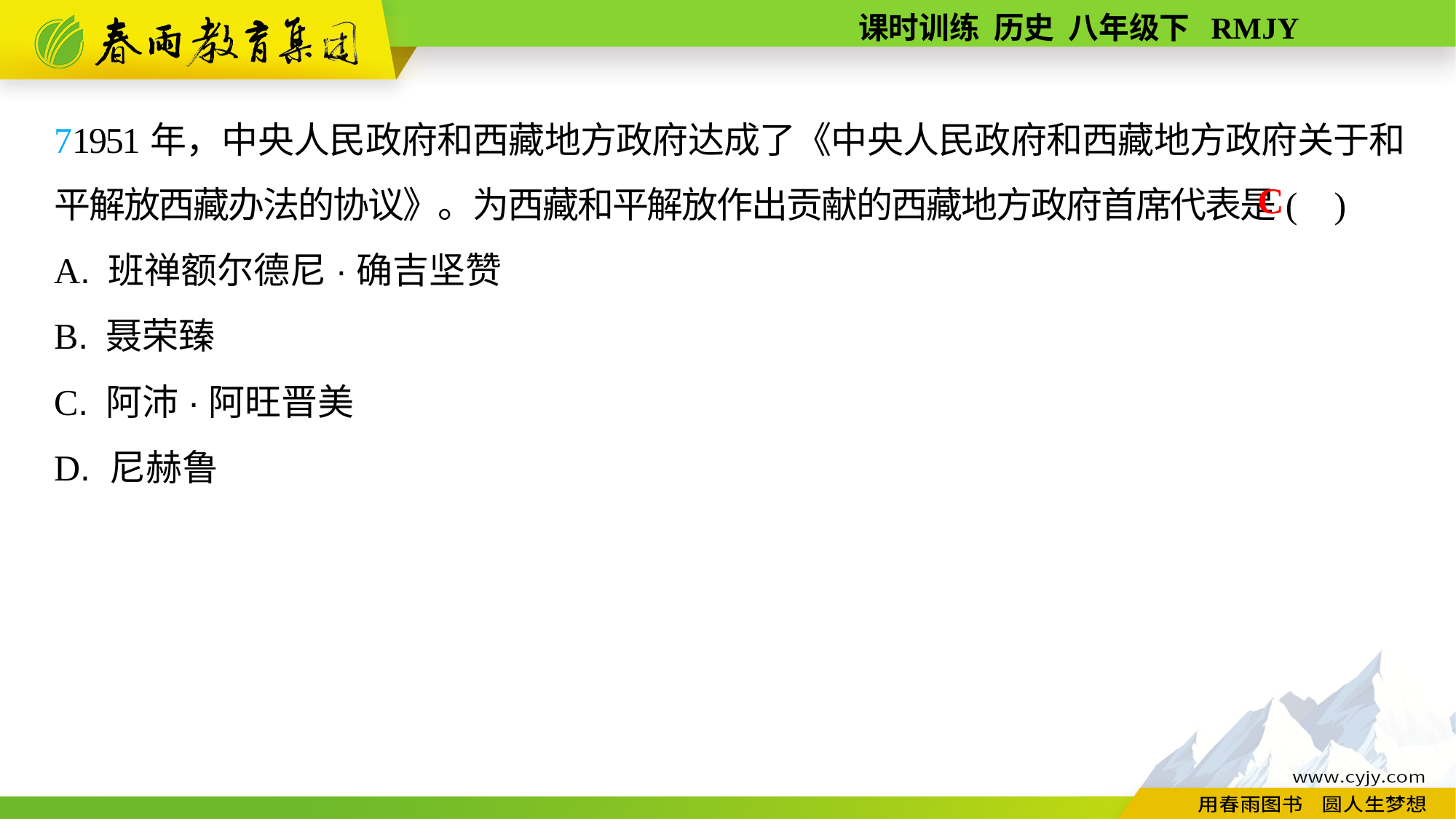

71951年，中央人民政府和西藏地方政府达成了《中央人民政府和西藏地方政府关于和平解放西藏办法的协议》。为西藏和平解放作出贡献的西藏地方政府首席代表是(     )
A. 班禅额尔德尼·确吉坚赞
B. 聂荣臻
C. 阿沛·阿旺晋美
D. 尼赫鲁
C